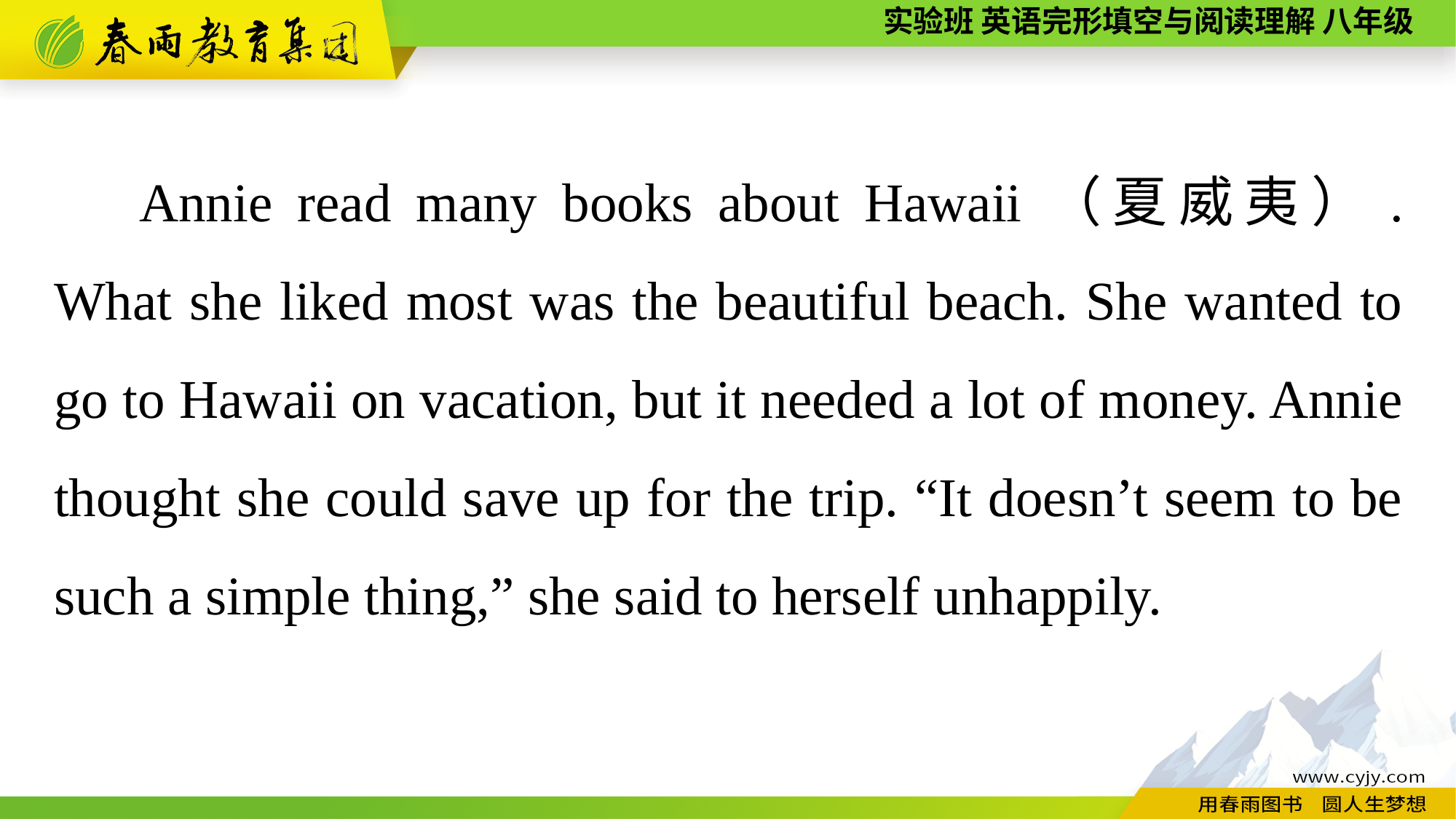

Annie read many books about Hawaii（夏威夷）. What she liked most was the beautiful beach. She wanted to go to Hawaii on vacation, but it needed a lot of money. Annie thought she could save up for the trip. “It doesn’t seem to be such a simple thing,” she said to herself unhappily.